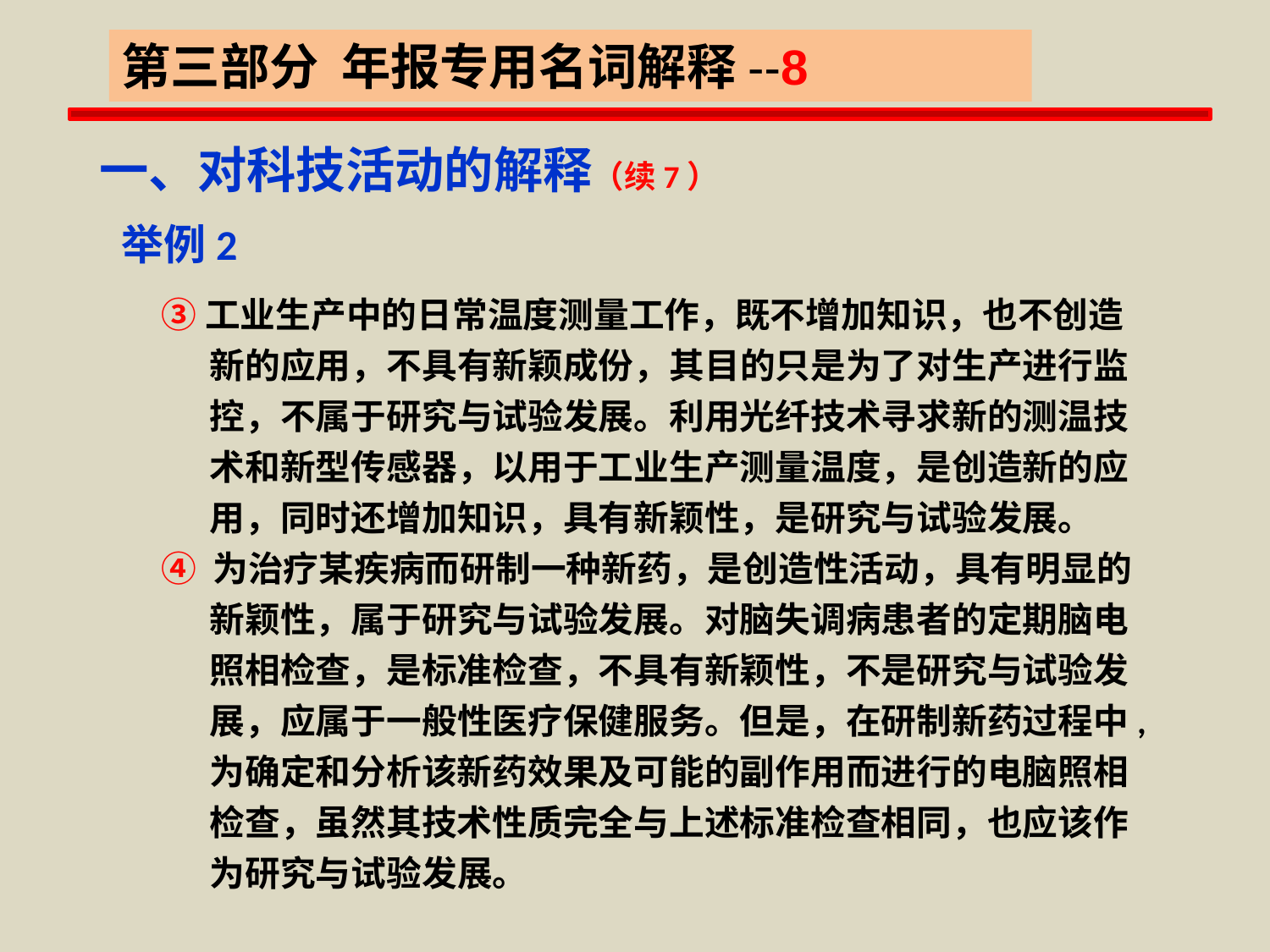

第三部分  年报专用名词解释--8

一、对科技活动的解释（续7）
  举例2
③工业生产中的日常温度测量工作，既不增加知识，也不创造
     新的应用，不具有新颖成份，其目的只是为了对生产进行监
     控，不属于研究与试验发展。利用光纤技术寻求新的测温技
     术和新型传感器，以用于工业生产测量温度，是创造新的应
     用，同时还增加知识，具有新颖性，是研究与试验发展。
④ 为治疗某疾病而研制一种新药，是创造性活动，具有明显的
     新颖性，属于研究与试验发展。对脑失调病患者的定期脑电
     照相检查，是标准检查，不具有新颖性，不是研究与试验发
     展，应属于一般性医疗保健服务。但是，在研制新药过程中,
     为确定和分析该新药效果及可能的副作用而进行的电脑照相
     检查，虽然其技术性质完全与上述标准检查相同，也应该作
     为研究与试验发展。